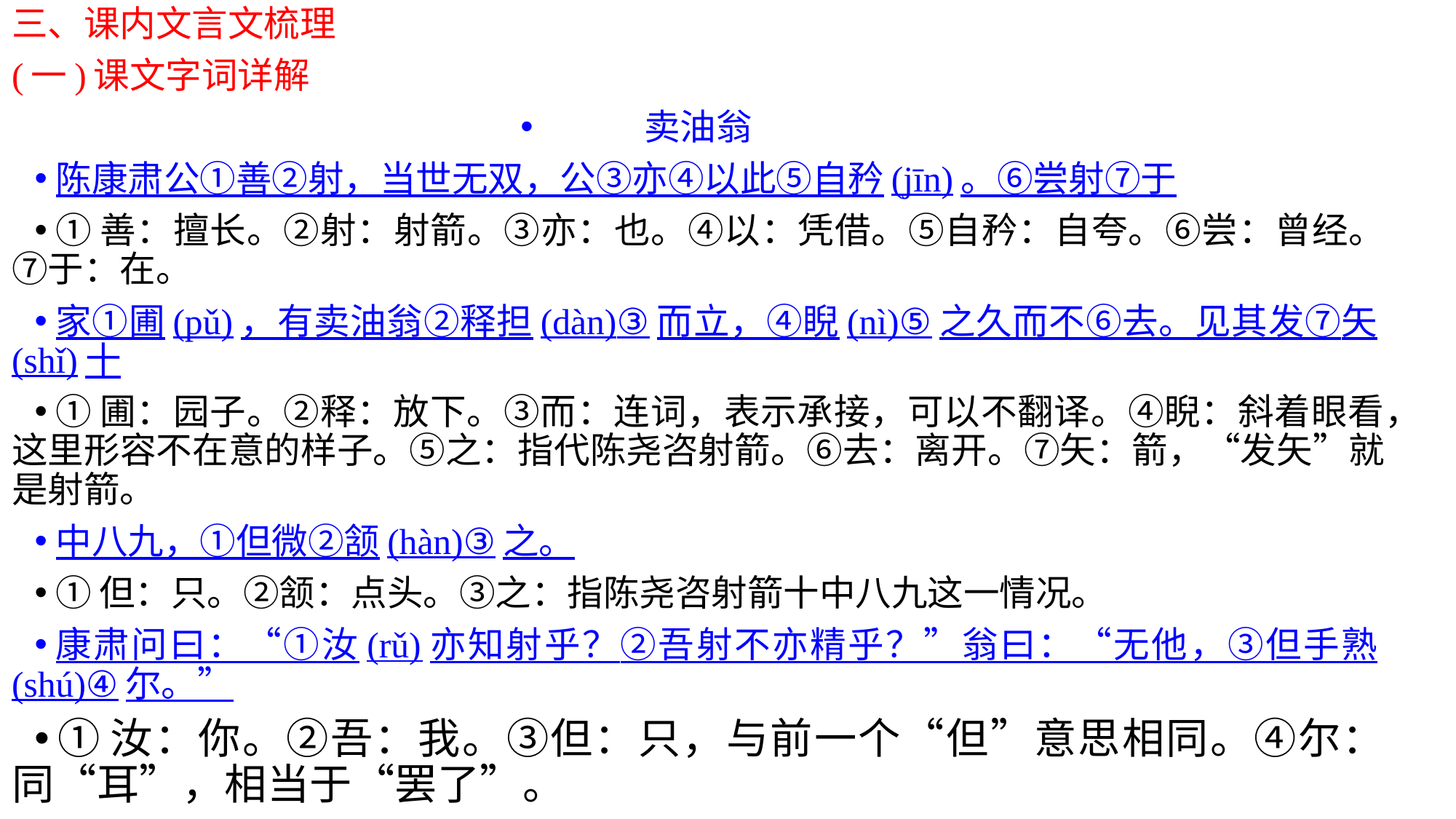

三、课内文言文梳理
(一)课文字词详解
卖油翁
陈康肃公①善②射，当世无双，公③亦④以此⑤自矜(jīn)。⑥尝射⑦于
①善：擅长。②射：射箭。③亦：也。④以：凭借。⑤自矜：自夸。⑥尝：曾经。⑦于：在。
家①圃(pǔ)，有卖油翁②释担(dàn)③而立，④睨(nì)⑤之久而不⑥去。见其发⑦矢(shǐ)十
①圃：园子。②释：放下。③而：连词，表示承接，可以不翻译。④睨：斜着眼看，这里形容不在意的样子。⑤之：指代陈尧咨射箭。⑥去：离开。⑦矢：箭，“发矢”就是射箭。
中八九，①但微②颔(hàn)③之。
①但：只。②颔：点头。③之：指陈尧咨射箭十中八九这一情况。
康肃问曰：“①汝(rǔ)亦知射乎？②吾射不亦精乎？”翁曰：“无他，③但手熟(shú)④尔。”
①汝：你。②吾：我。③但：只，与前一个“但”意思相同。④尔：同“耳”，相当于“罢了”。